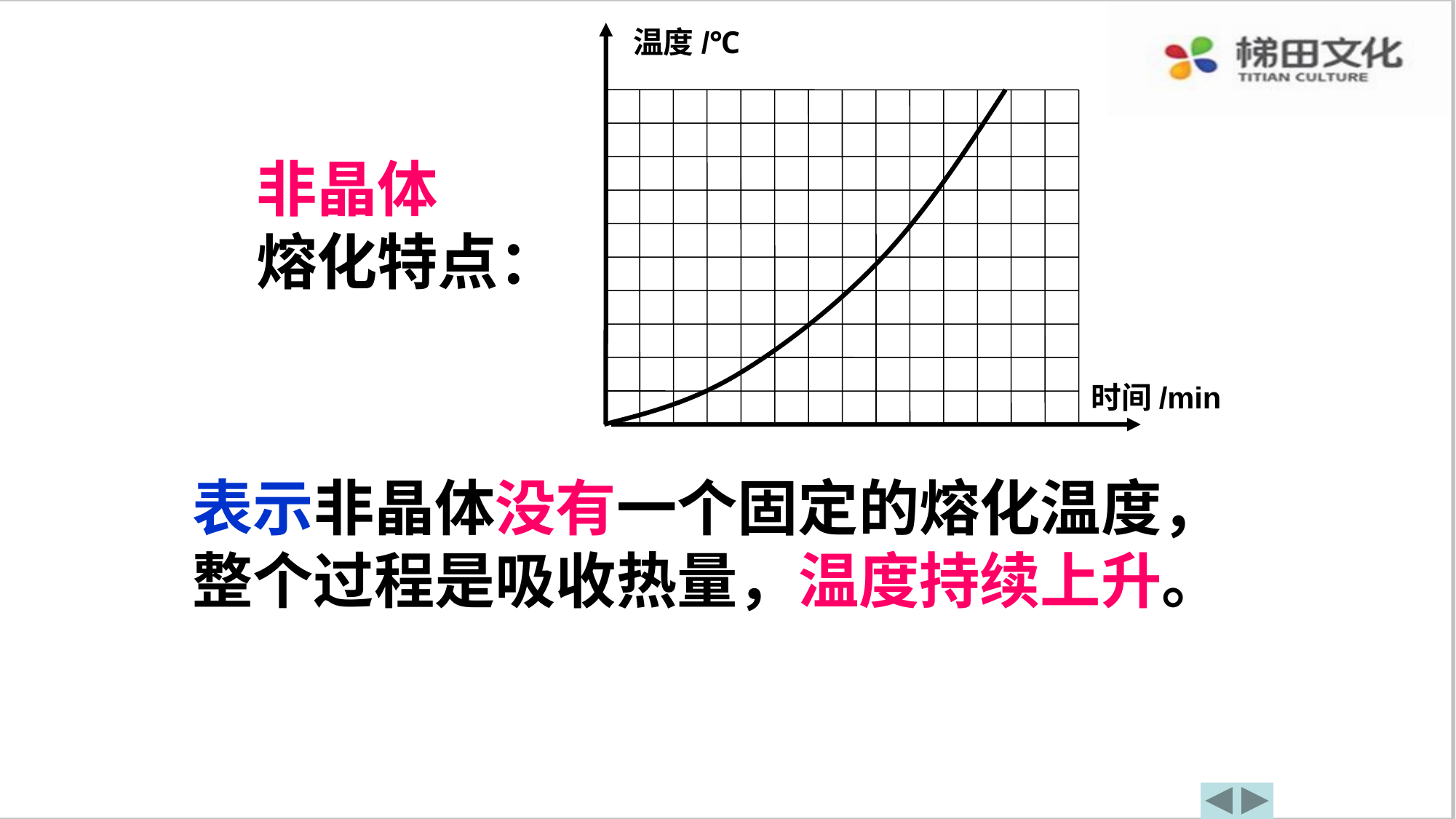

温度/℃

时间/min
非晶体
熔化特点：
表示非晶体没有一个固定的熔化温度，整个过程是吸收热量，温度持续上升。